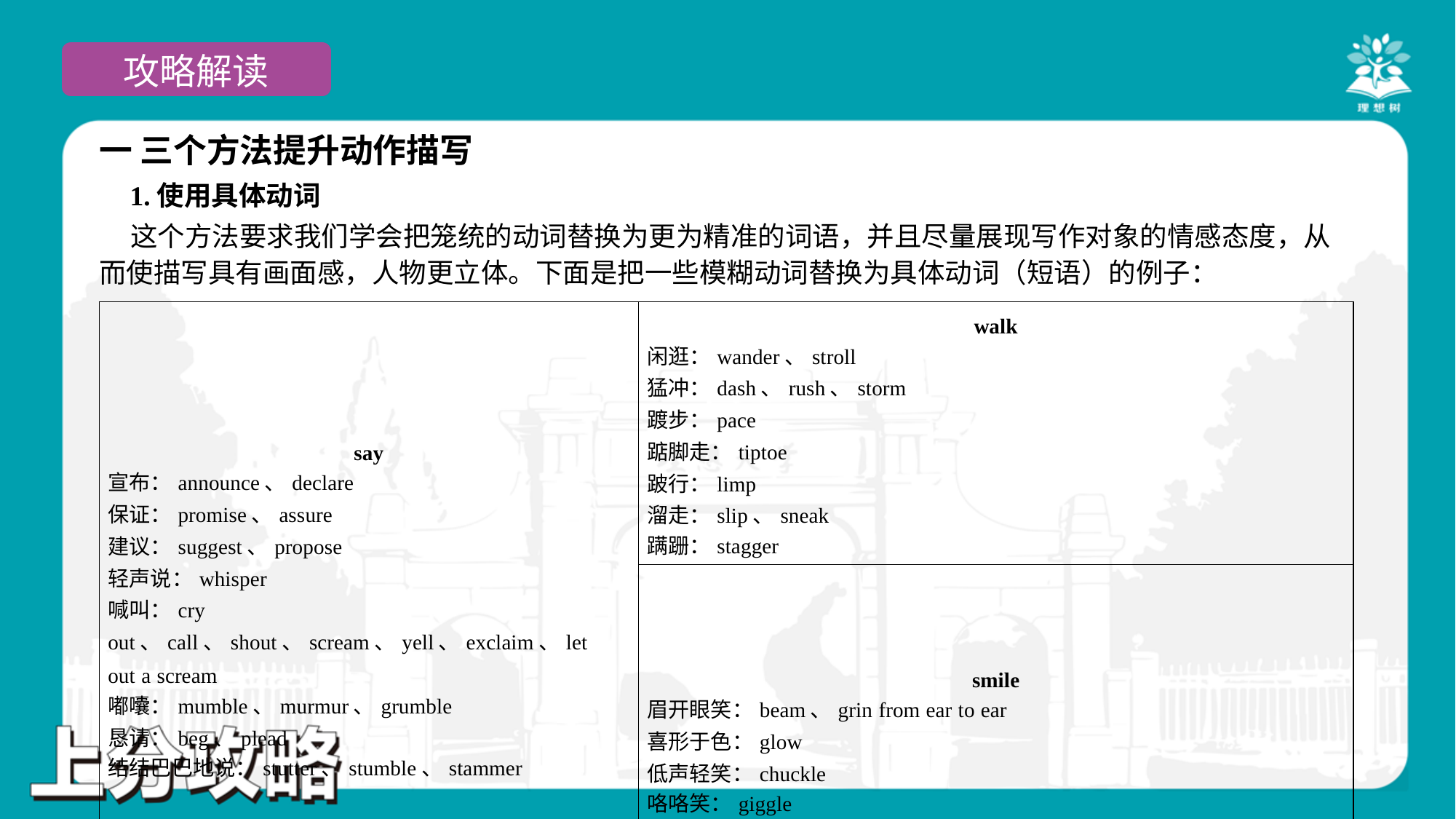

一 三个方法提升动作描写
    1.使用具体动词
    这个方法要求我们学会把笼统的动词替换为更为精准的词语，并且尽量展现写作对象的情感态度，从
而使描写具有画面感，人物更立体。下面是把一些模糊动词替换为具体动词（短语）的例子：#1.1
| say 宣布：announce、declare 保证：promise、assure 建议：suggest、propose 轻声说：whisper 喊叫：cry out、call、shout、scream、yell、exclaim、let out a scream 嘟囔：mumble、murmur、grumble 恳请：beg、plead 结结巴巴地说：stutter、stumble、stammer | walk 闲逛：wander、stroll 猛冲：dash、rush、storm 踱步：pace 踮脚走：tiptoe 跛行：limp 溜走：slip、sneak 蹒跚：stagger |
| --- | --- |
|  | smile 眉开眼笑：beam、grin from ear to ear 喜形于色：glow 低声轻笑：chuckle 咯咯笑：giggle |